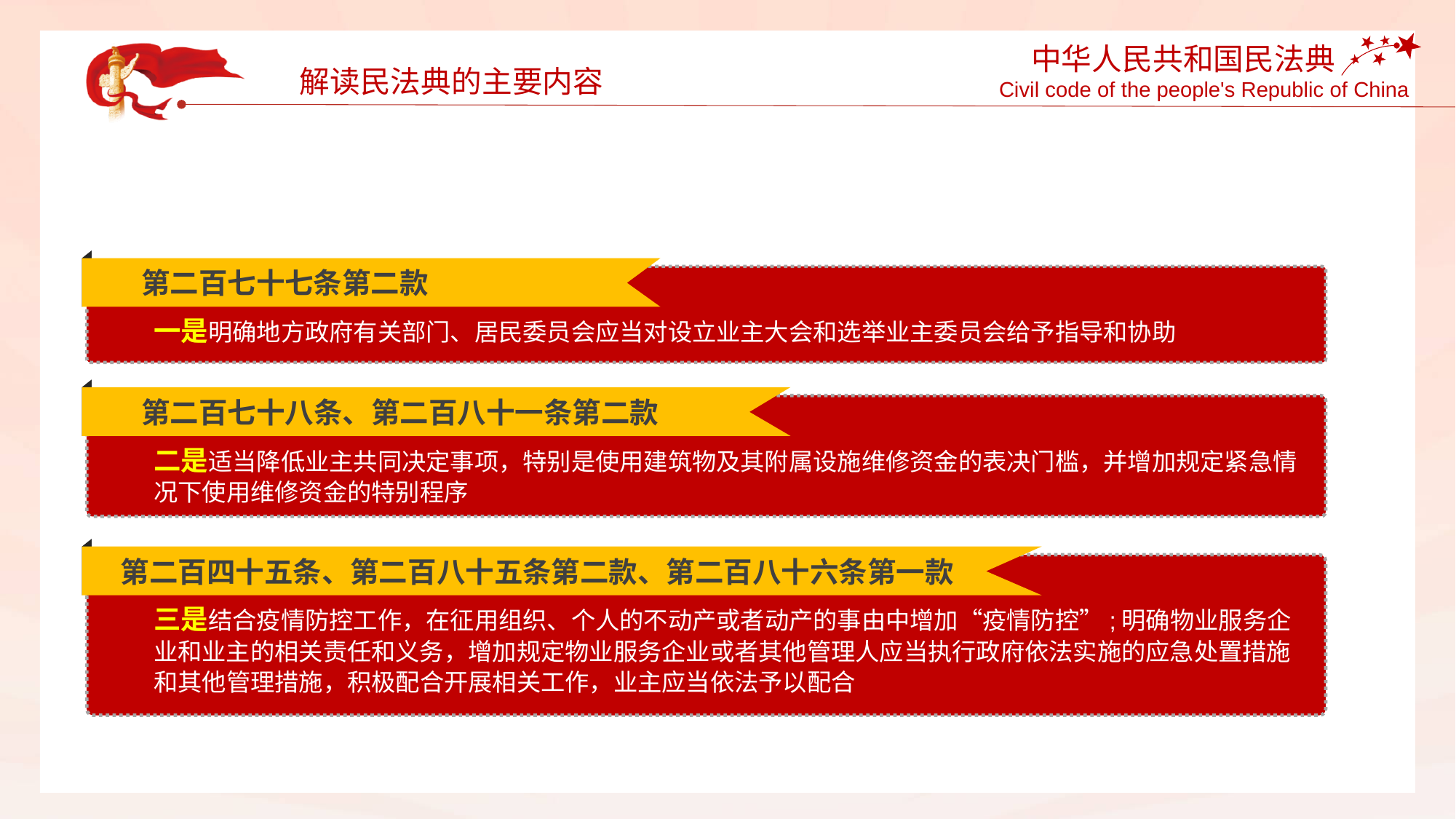

解读民法典的主要内容

第二百七十七条第二款

一是明确地方政府有关部门、居民委员会应当对设立业主大会和选举业主委员会给予指导和协助

第二百七十八条、第二百八十一条第二款

二是适当降低业主共同决定事项，特别是使用建筑物及其附属设施维修资金的表决门槛，并增加规定紧急情况下使用维修资金的特别程序

第二百四十五条、第二百八十五条第二款、第二百八十六条第一款

三是结合疫情防控工作，在征用组织、个人的不动产或者动产的事由中增加“疫情防控”;明确物业服务企业和业主的相关责任和义务，增加规定物业服务企业或者其他管理人应当执行政府依法实施的应急处置措施和其他管理措施，积极配合开展相关工作，业主应当依法予以配合